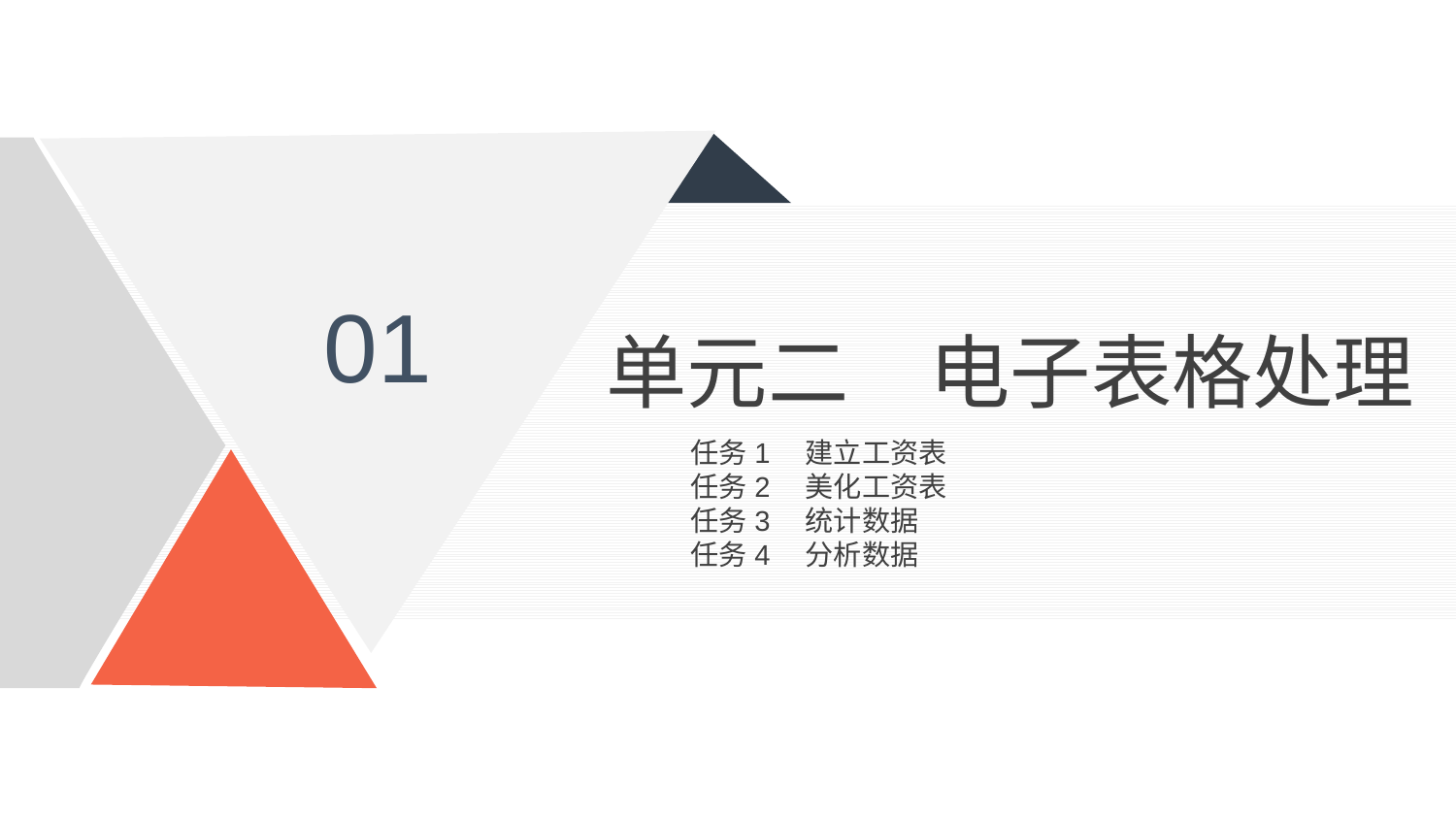

01
单元二　电子表格处理
任务1　建立工资表
任务2　美化工资表
任务3　统计数据
任务4　分析数据